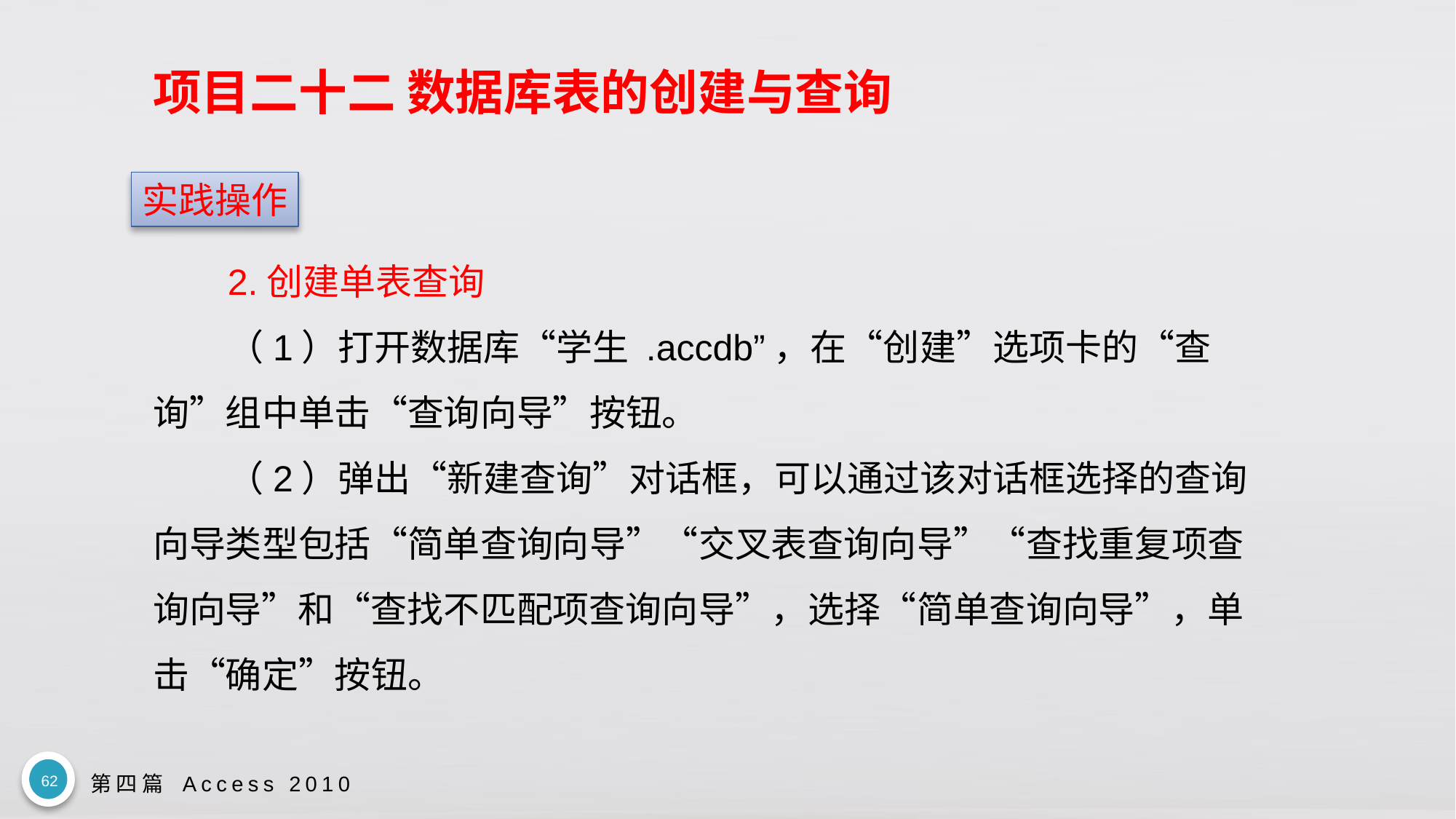

# 项目二十二 数据库表的创建与查询
实践操作
2.创建单表查询
（1）打开数据库“学生 .accdb”，在“创建”选项卡的“查询”组中单击“查询向导”按钮。
（2）弹出“新建查询”对话框，可以通过该对话框选择的查询向导类型包括“简单查询向导”“交叉表查询向导”“查找重复项查询向导”和“查找不匹配项查询向导”，选择“简单查询向导”，单击“确定”按钮。
62